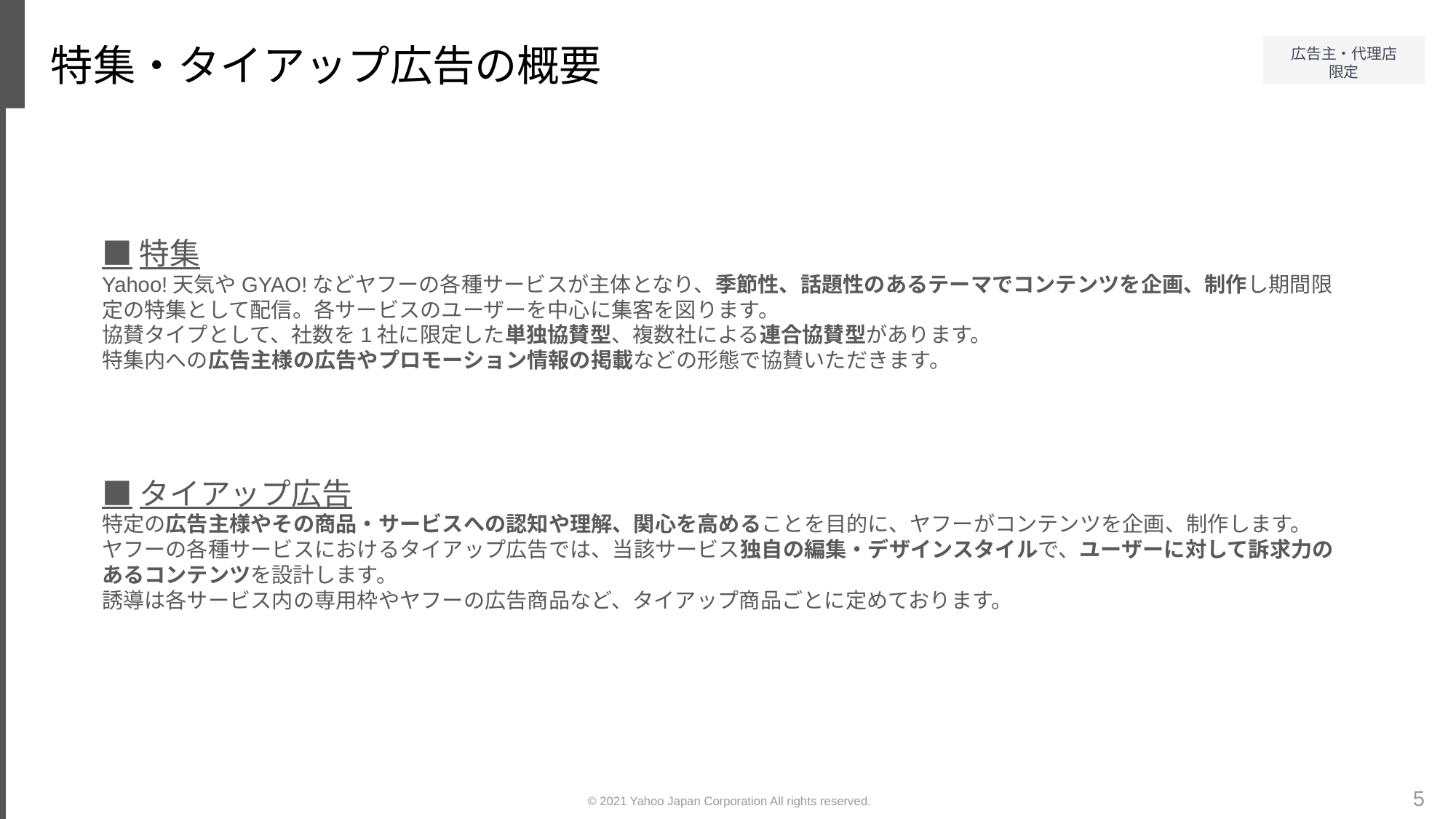

特集・タイアップ広告の概要
■特集
Yahoo!天気やGYAO!などヤフーの各種サービスが主体となり、季節性、話題性のあるテーマでコンテンツを企画、制作し期間限定の特集として配信。各サービスのユーザーを中心に集客を図ります。
協賛タイプとして、社数を1社に限定した単独協賛型、複数社による連合協賛型があります。
特集内への広告主様の広告やプロモーション情報の掲載などの形態で協賛いただきます。

■タイアップ広告
特定の広告主様やその商品・サービスへの認知や理解、関心を高めることを目的に、ヤフーがコンテンツを企画、制作します。
ヤフーの各種サービスにおけるタイアップ広告では、当該サービス独自の編集・デザインスタイルで、ユーザーに対して訴求力のあるコンテンツを設計します。
誘導は各サービス内の専用枠やヤフーの広告商品など、タイアップ商品ごとに定めております。
5